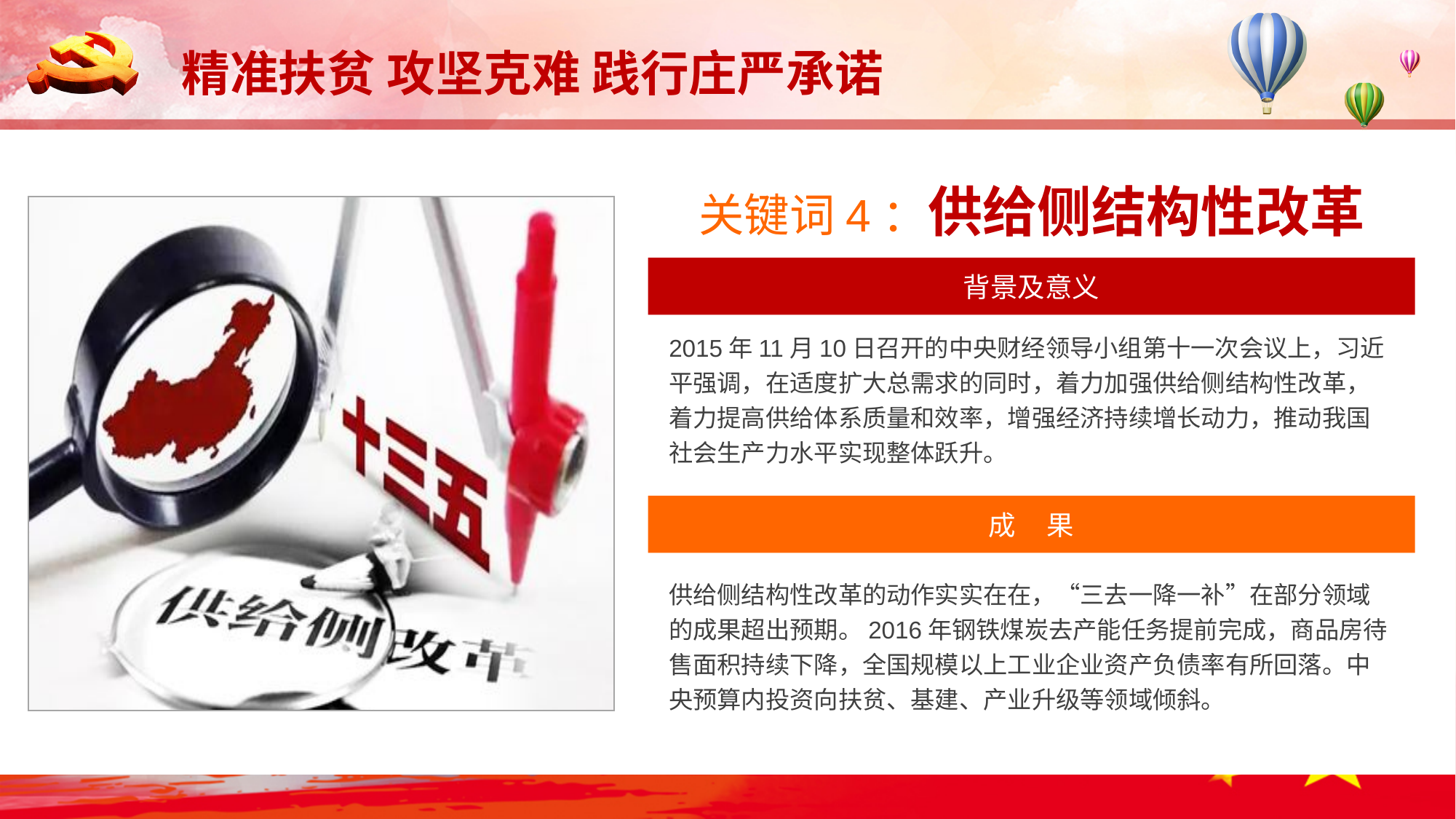

关键词4：供给侧结构性改革

背景及意义
2015年11月10日召开的中央财经领导小组第十一次会议上，习近平强调，在适度扩大总需求的同时，着力加强供给侧结构性改革，着力提高供给体系质量和效率，增强经济持续增长动力，推动我国社会生产力水平实现整体跃升。
成     果
供给侧结构性改革的动作实实在在，“三去一降一补”在部分领域的成果超出预期。2016年钢铁煤炭去产能任务提前完成，商品房待售面积持续下降，全国规模以上工业企业资产负债率有所回落。中央预算内投资向扶贫、基建、产业升级等领域倾斜。